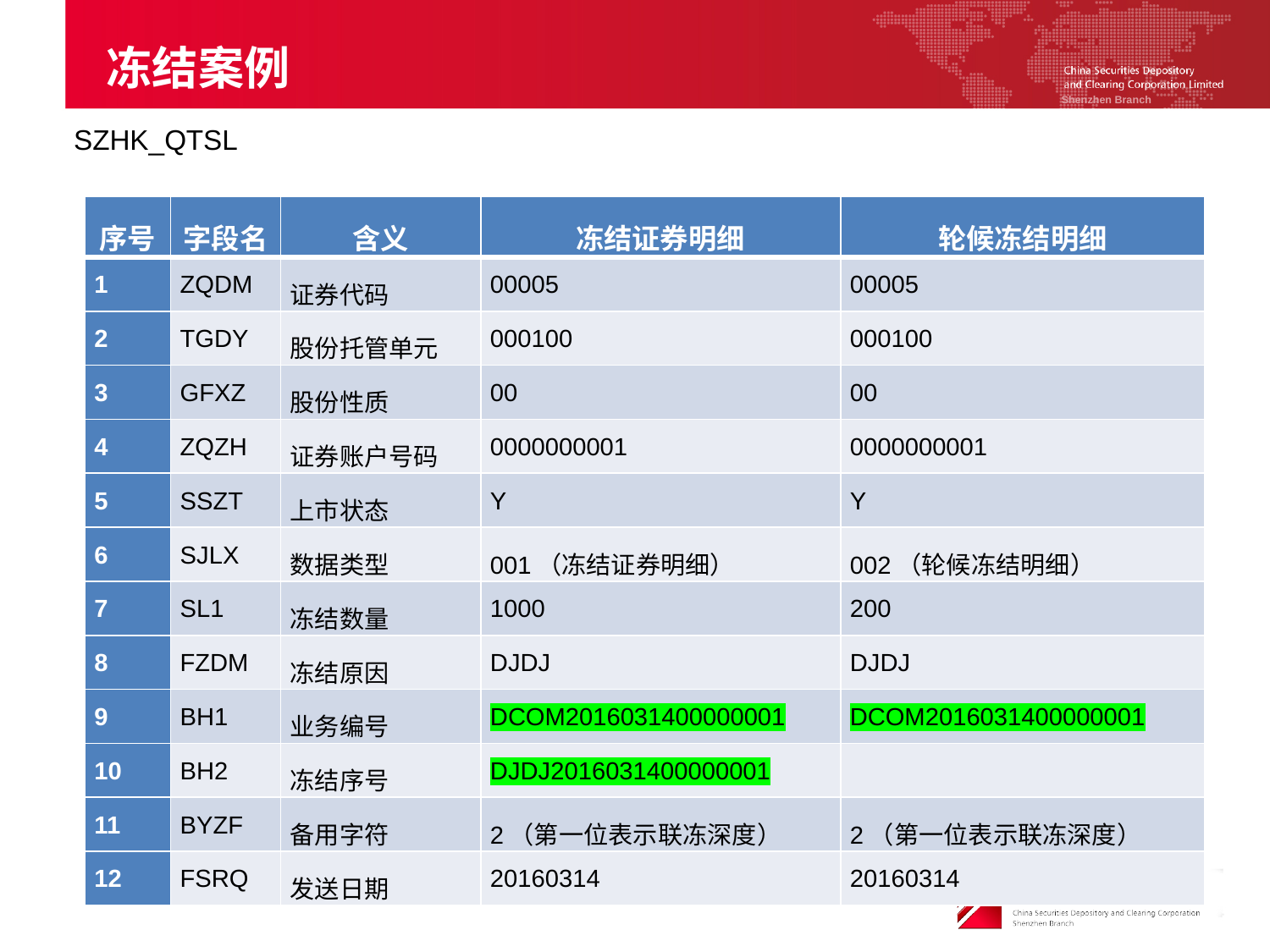

冻结案例
SZHK_QTSL
| 序号 | 字段名 | 含义 | 冻结证券明细 | 轮候冻结明细 |
| --- | --- | --- | --- | --- |
| 1 | ZQDM | 证券代码 | 00005 | 00005 |
| 2 | TGDY | 股份托管单元 | 000100 | 000100 |
| 3 | GFXZ | 股份性质 | 00 | 00 |
| 4 | ZQZH | 证券账户号码 | 0000000001 | 0000000001 |
| 5 | SSZT | 上市状态 | Y | Y |
| 6 | SJLX | 数据类型 | 001（冻结证券明细） | 002（轮候冻结明细） |
| 7 | SL1 | 冻结数量 | 1000 | 200 |
| 8 | FZDM | 冻结原因 | DJDJ | DJDJ |
| 9 | BH1 | 业务编号 | DCOM2016031400000001 | DCOM2016031400000001 |
| 10 | BH2 | 冻结序号 | DJDJ2016031400000001 |  |
| 11 | BYZF | 备用字符 | 2（第一位表示联冻深度） | 2（第一位表示联冻深度） |
| 12 | FSRQ | 发送日期 | 20160314 | 20160314 |